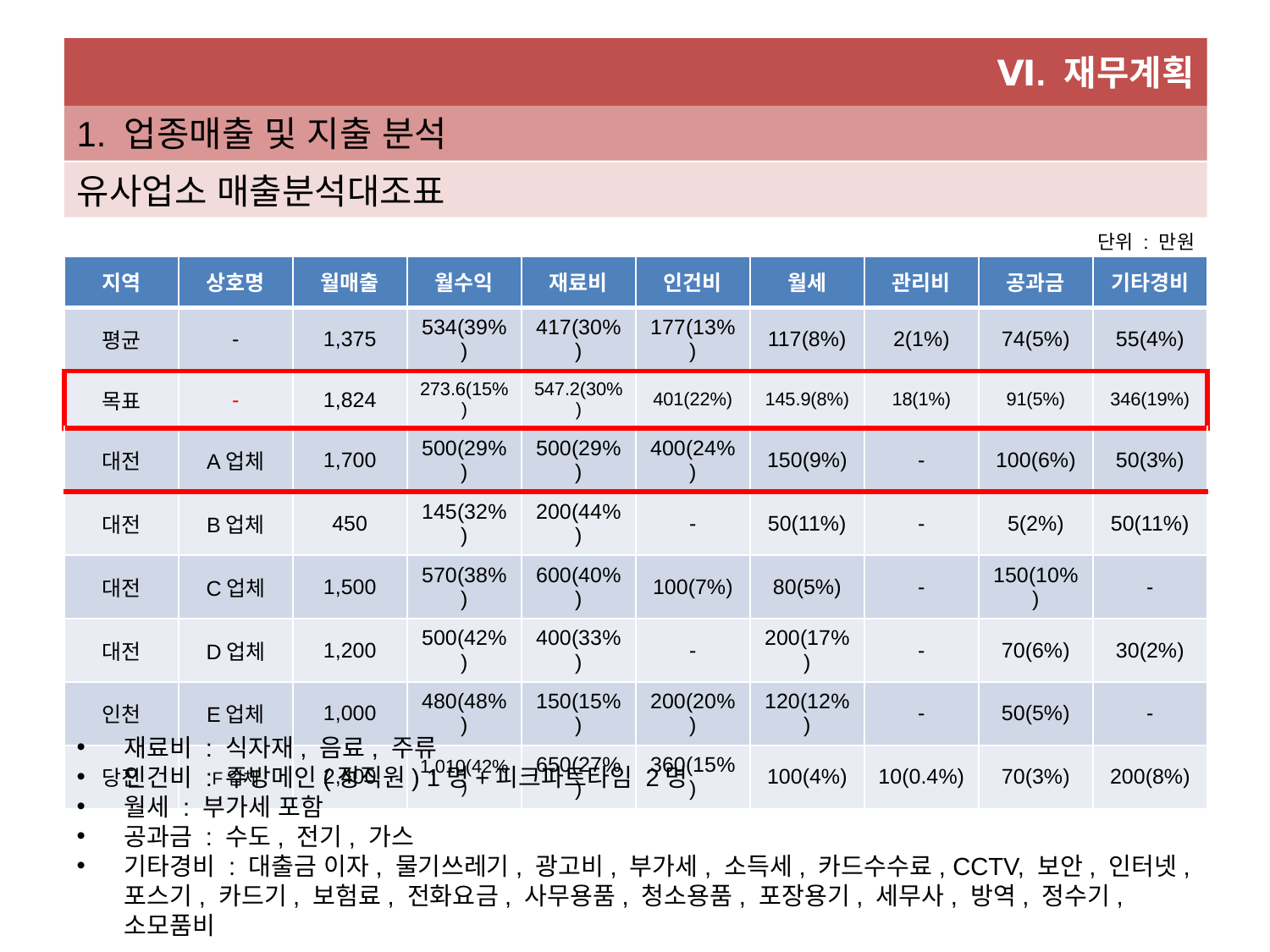

Ⅵ. 재무계획
1. 업종매출 및 지출 분석
유사업소 매출분석대조표
단위 : 만원
| 지역 | 상호명 | 월매출 | 월수익 | 재료비 | 인건비 | 월세 | 관리비 | 공과금 | 기타경비 |
| --- | --- | --- | --- | --- | --- | --- | --- | --- | --- |
| 평균 | - | 1,375 | 534(39%) | 417(30%) | 177(13%) | 117(8%) | 2(1%) | 74(5%) | 55(4%) |
| 목표 | - | 1,824 | 273.6(15%) | 547.2(30%) | 401(22%) | 145.9(8%) | 18(1%) | 91(5%) | 346(19%) |
| 대전 | A업체 | 1,700 | 500(29%) | 500(29%) | 400(24%) | 150(9%) | - | 100(6%) | 50(3%) |
| 대전 | B업체 | 450 | 145(32%) | 200(44%) | - | 50(11%) | - | 5(2%) | 50(11%) |
| 대전 | C업체 | 1,500 | 570(38%) | 600(40%) | 100(7%) | 80(5%) | - | 150(10%) | - |
| 대전 | D업체 | 1,200 | 500(42%) | 400(33%) | - | 200(17%) | - | 70(6%) | 30(2%) |
| 인천 | E업체 | 1,000 | 480(48%) | 150(15%) | 200(20%) | 120(12%) | - | 50(5%) | - |
| 당진 | F업체 | 2,400 | 1,010(42%) | 650(27%) | 360(15%) | 100(4%) | 10(0.4%) | 70(3%) | 200(8%) |
재료비 : 식자재, 음료, 주류
인건비 : 주방메인(정직원) 1명+피크파트타임 2명
월세 : 부가세 포함
공과금 : 수도, 전기, 가스
기타경비 : 대출금 이자, 물기쓰레기, 광고비, 부가세, 소득세, 카드수수료, CCTV, 보안, 인터넷, 포스기, 카드기, 보험료, 전화요금, 사무용품, 청소용품, 포장용기, 세무사, 방역, 정수기, 소모품비